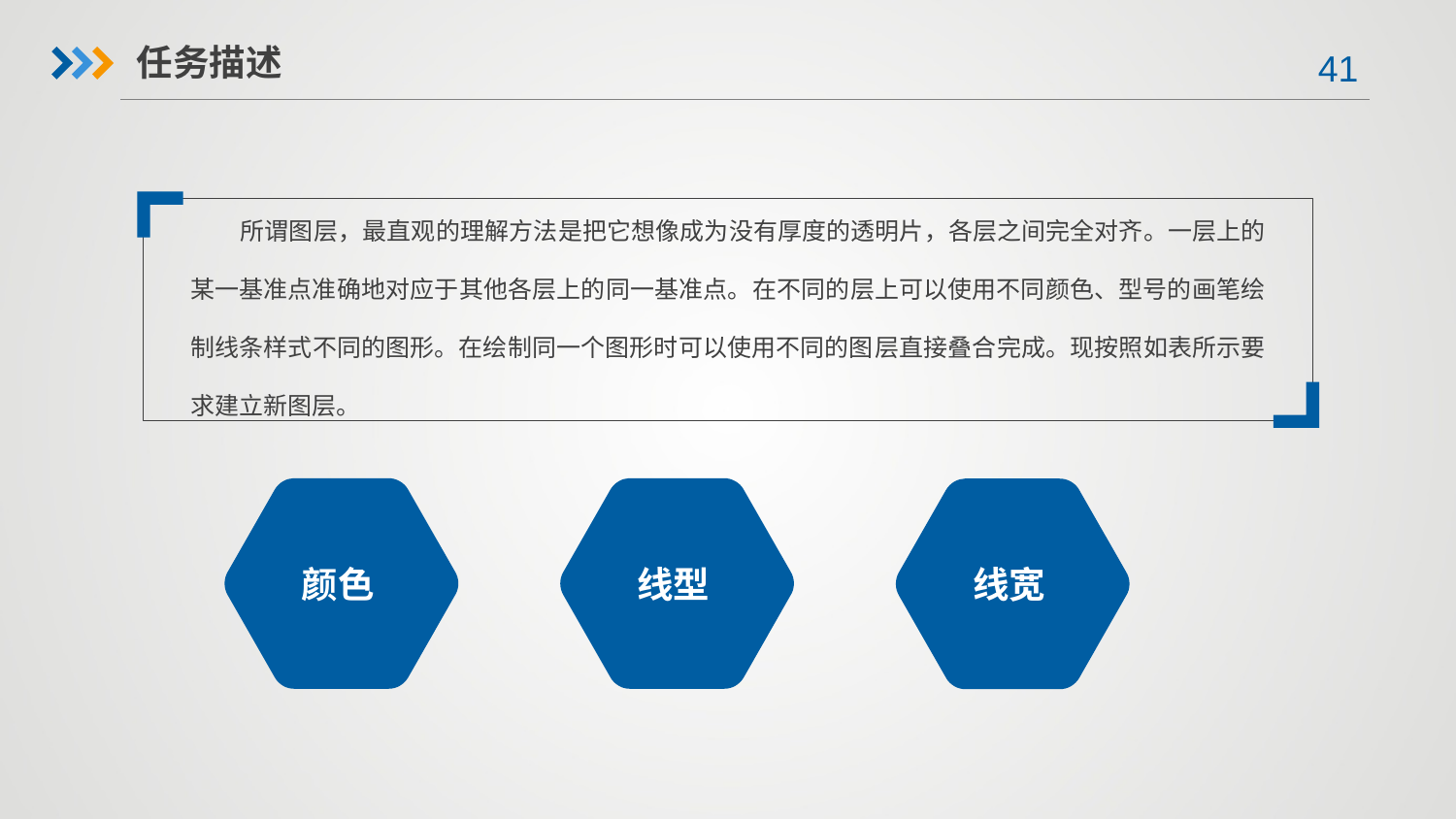

任务描述
        所谓图层，最直观的理解方法是把它想像成为没有厚度的透明片，各层之间完全对齐。一层上的某一基准点准确地对应于其他各层上的同一基准点。在不同的层上可以使用不同颜色、型号的画笔绘制线条样式不同的图形。在绘制同一个图形时可以使用不同的图层直接叠合完成。现按照如表所示要求建立新图层。

颜色
线型
线宽